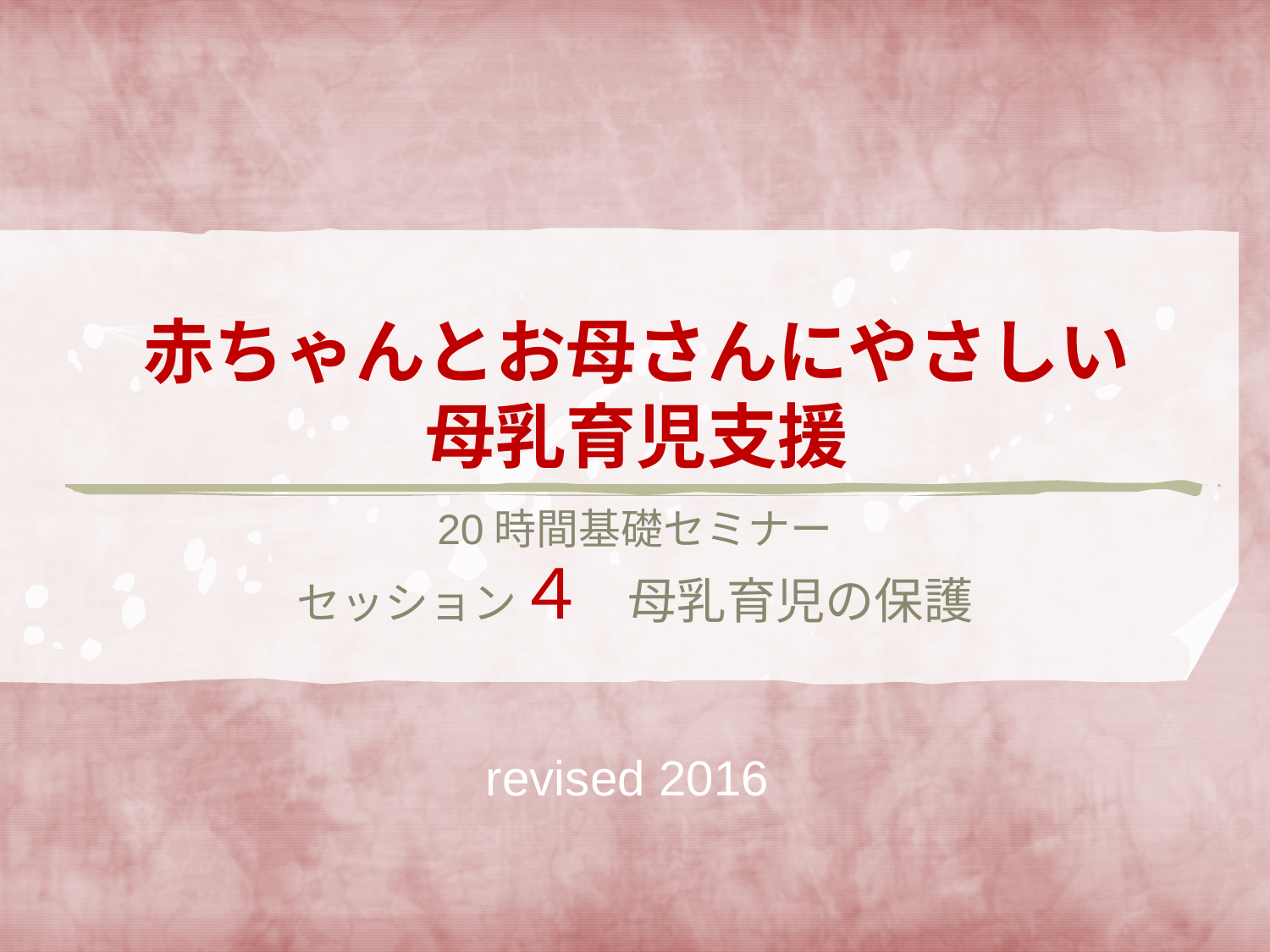

# 赤ちゃんとお母さんにやさしい 母乳育児支援
20時間基礎セミナー
セッション４　母乳育児の保護
revised 2016